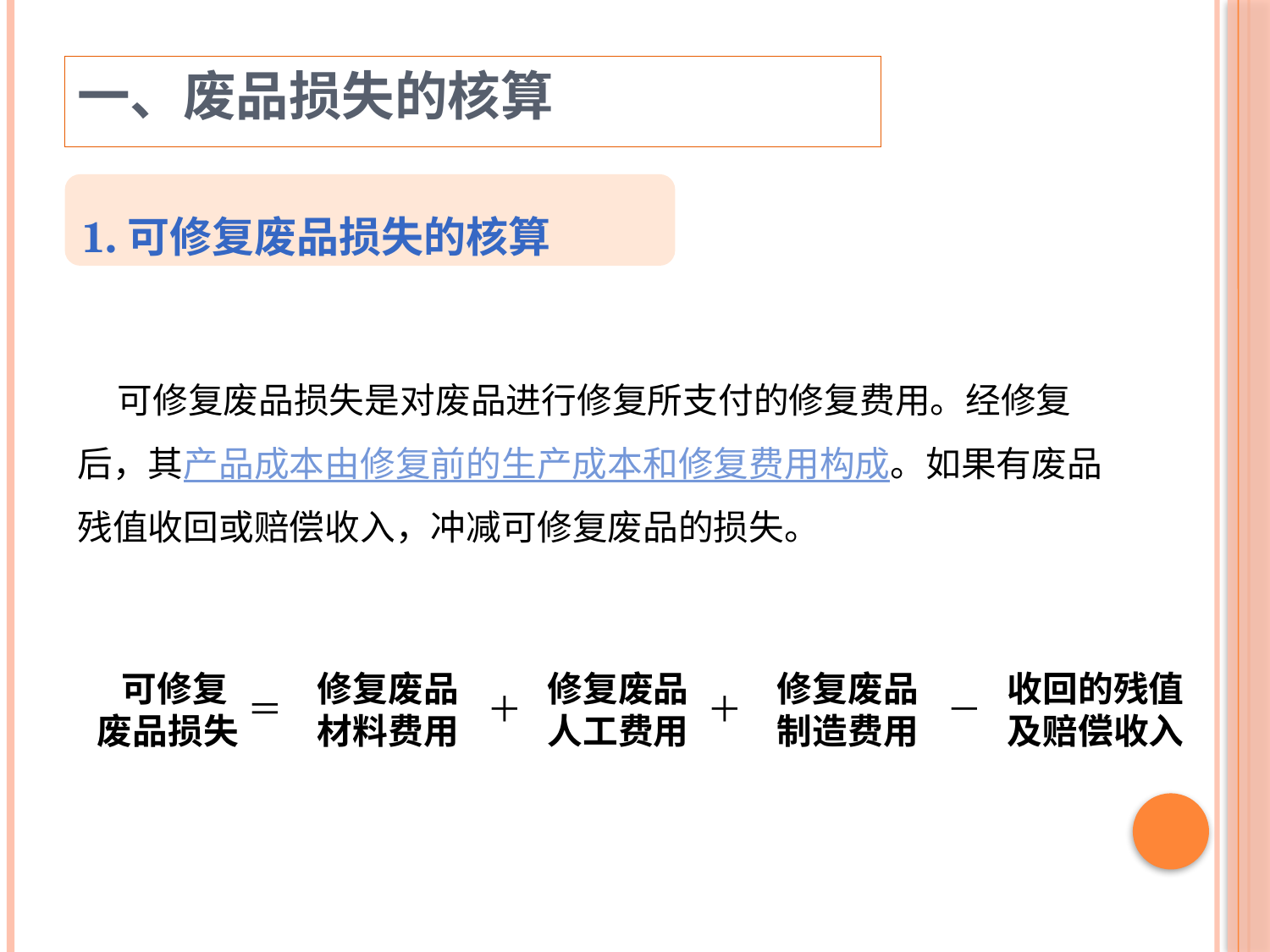

一、废品损失的核算
1.可修复废品损失的核算
    可修复废品损失是对废品进行修复所支付的修复费用。经修复后，其产品成本由修复前的生产成本和修复费用构成。如果有废品残值收回或赔偿收入，冲减可修复废品的损失。
  可修复废品损失
修复废品材料费用
修复废品人工费用
修复废品制造费用
收回的残值及赔偿收入
＝
＋
＋
－